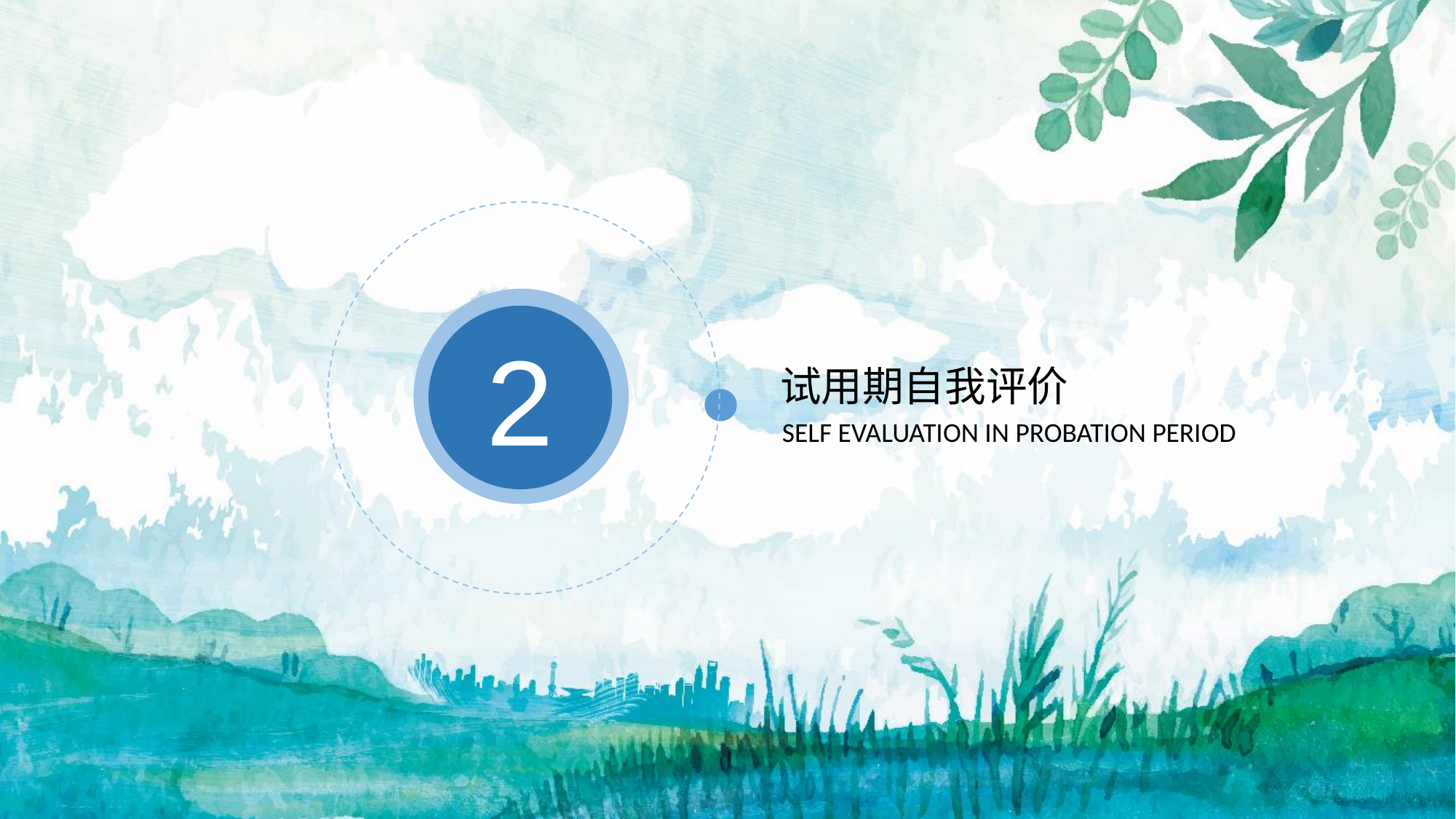

2
试用期自我评价

SELF EVALUATION IN PROBATION PERIOD